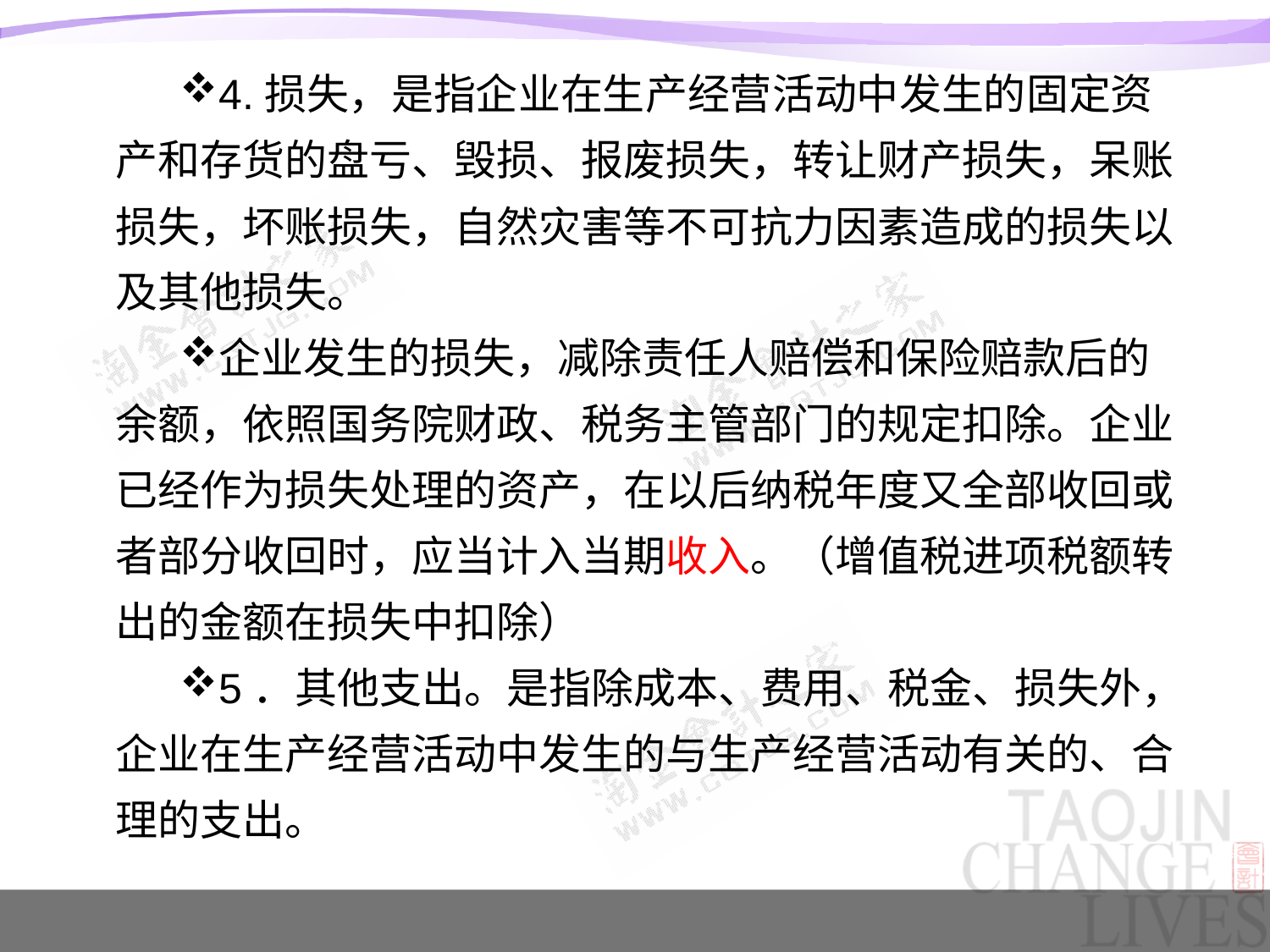

4.损失，是指企业在生产经营活动中发生的固定资产和存货的盘亏、毁损、报废损失，转让财产损失，呆账损失，坏账损失，自然灾害等不可抗力因素造成的损失以及其他损失。
企业发生的损失，减除责任人赔偿和保险赔款后的余额，依照国务院财政、税务主管部门的规定扣除。企业已经作为损失处理的资产，在以后纳税年度又全部收回或者部分收回时，应当计入当期收入。（增值税进项税额转出的金额在损失中扣除）
5．其他支出。是指除成本、费用、税金、损失外，企业在生产经营活动中发生的与生产经营活动有关的、合理的支出。